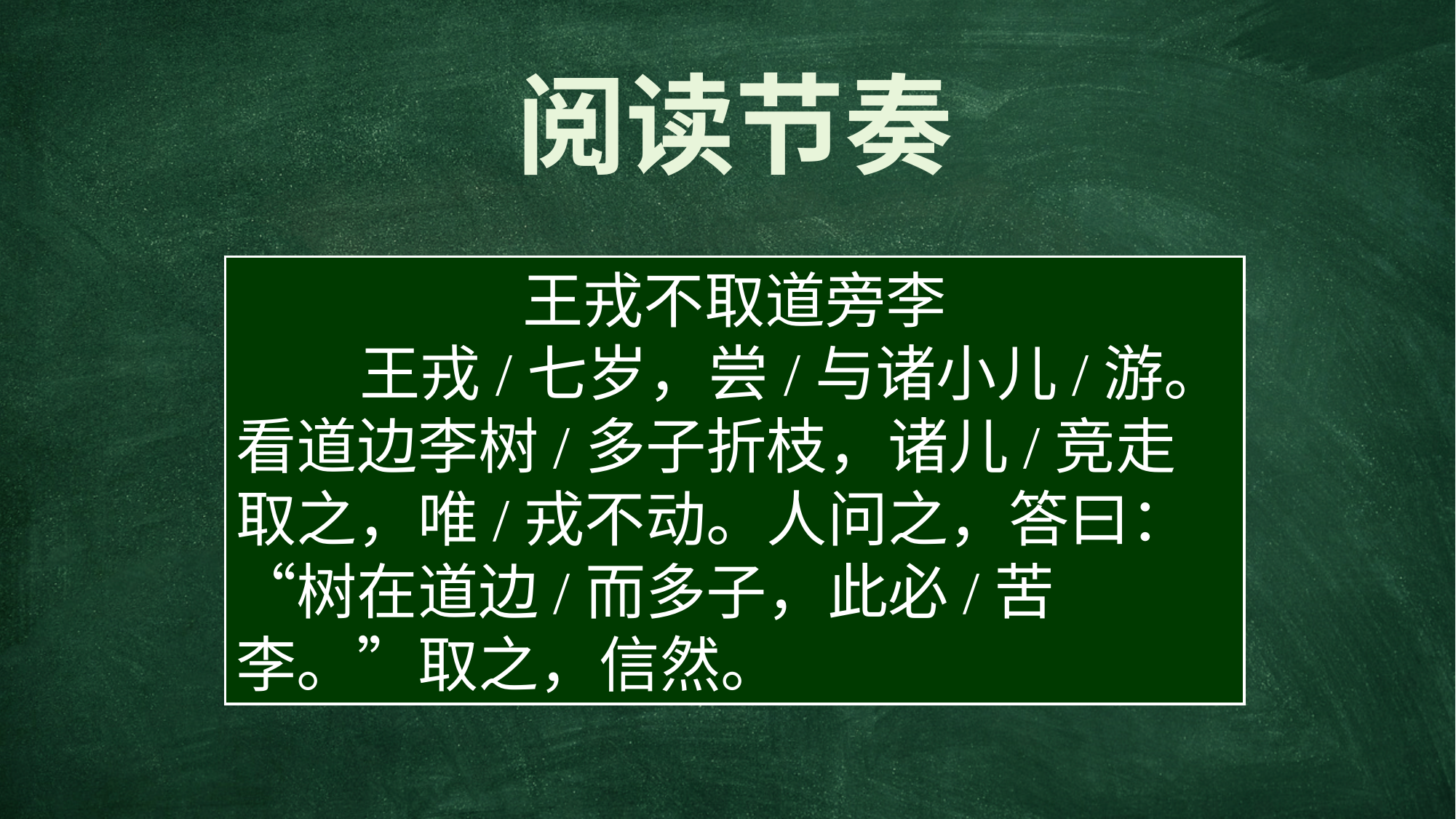

阅读节奏
王戎不取道旁李
        王戎/七岁，尝/与诸小儿/游。看道边李树/多子折枝，诸儿/竞走取之，唯/戎不动。人问之，答曰：“树在道边/而多子，此必/苦李。”取之，信然。